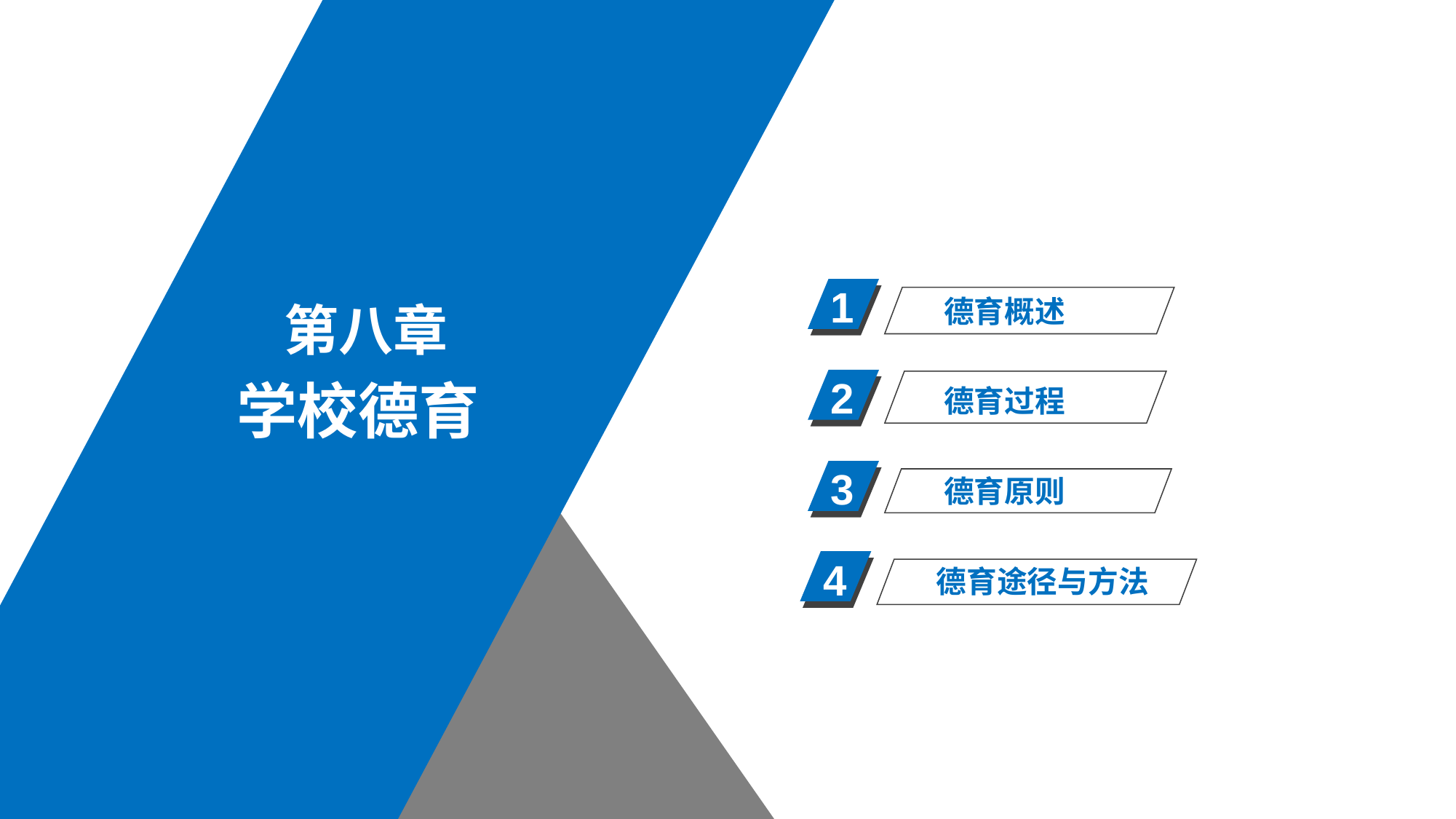

1

德育概述
第八章
2

学校德育

德育过程
3

德育原则

4

德育途径与方法